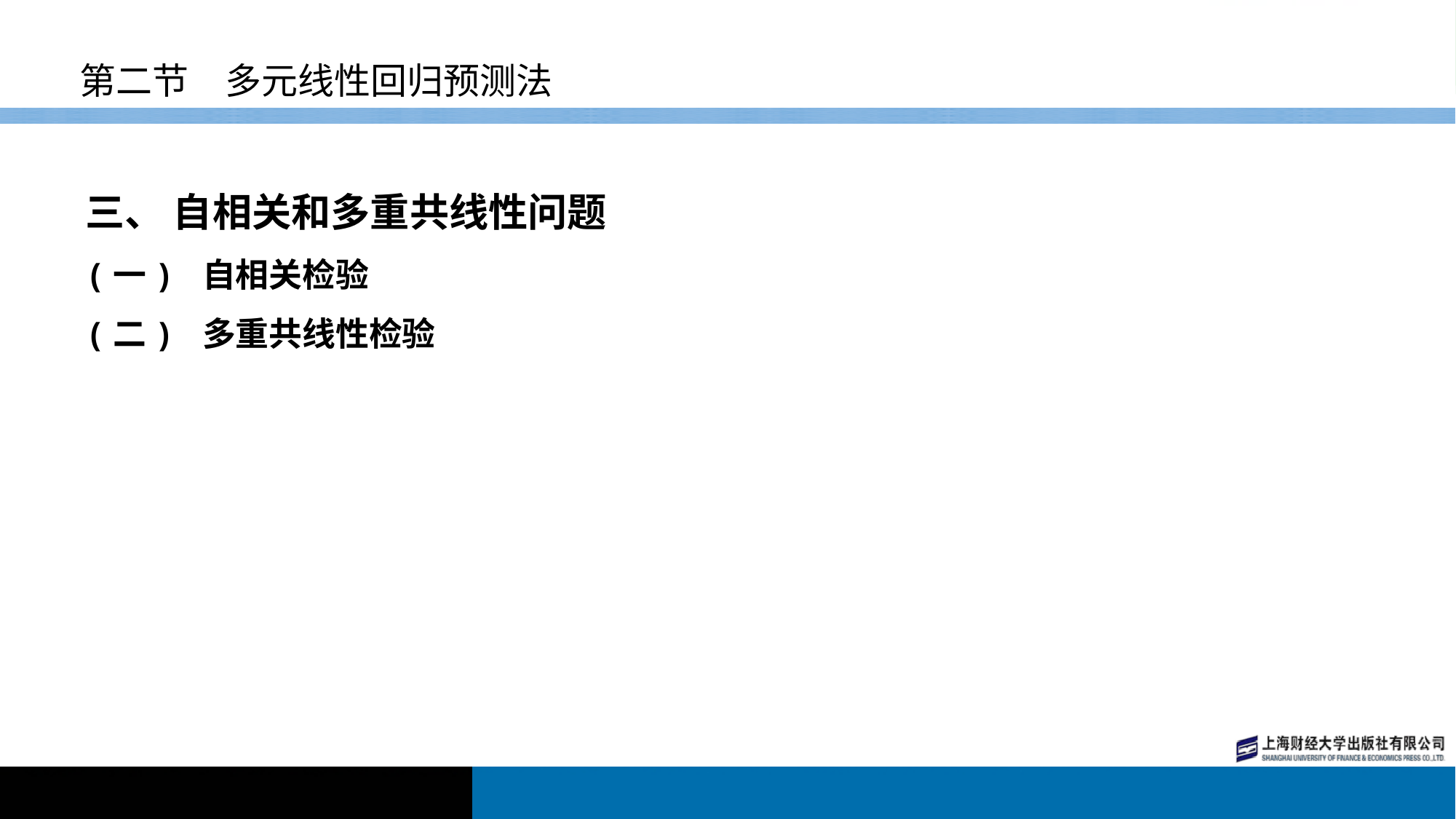

# 第二节　多元线性回归预测法
三、 自相关和多重共线性问题
(一) 自相关检验
(二) 多重共线性检验
9